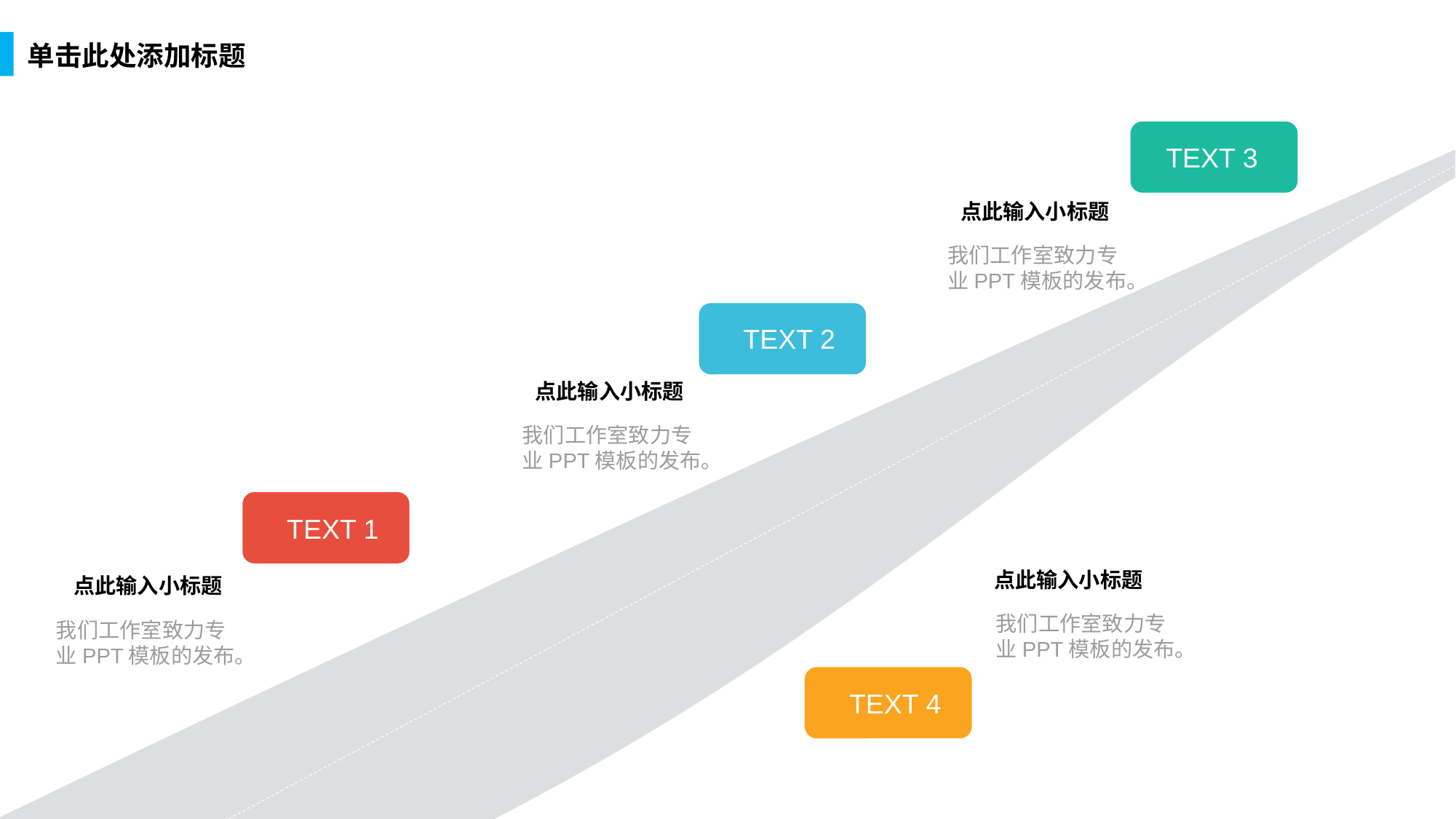

单击此处添加标题

TEXT 3
         点此输入小标题
我们工作室致力专业PPT模板的发布。

TEXT 2
         点此输入小标题
我们工作室致力专业PPT模板的发布。

TEXT 1
      点此输入小标题
我们工作室致力专业PPT模板的发布。
          点此输入小标题
我们工作室致力专业PPT模板的发布。

TEXT 4